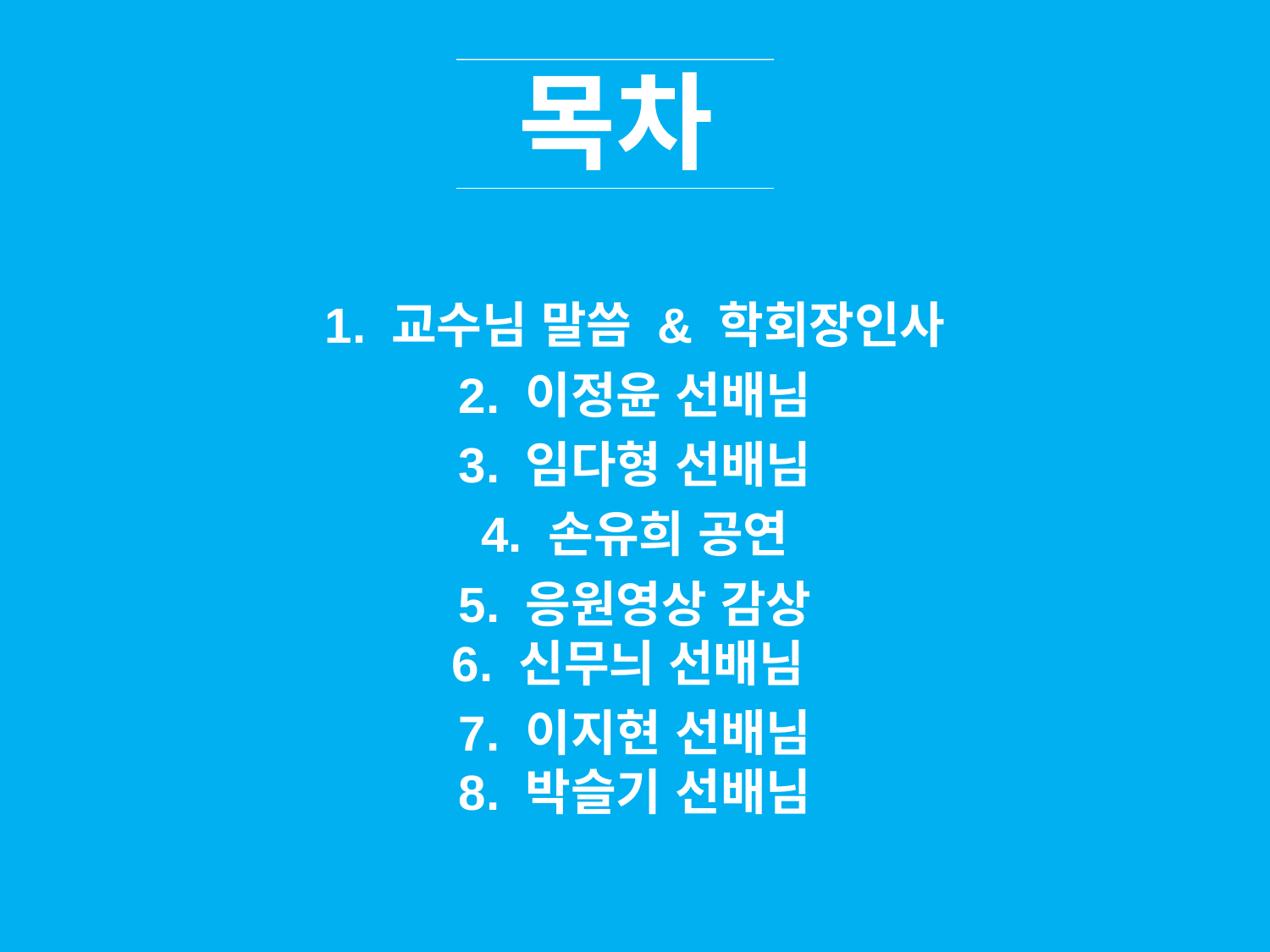

목차
1. 교수님 말씀 & 학회장인사

2. 이정윤 선배님

3. 임다형 선배님

4. 손유희 공연

5. 응원영상 감상
6. 신무늬 선배님

7. 이지현 선배님
8. 박슬기 선배님